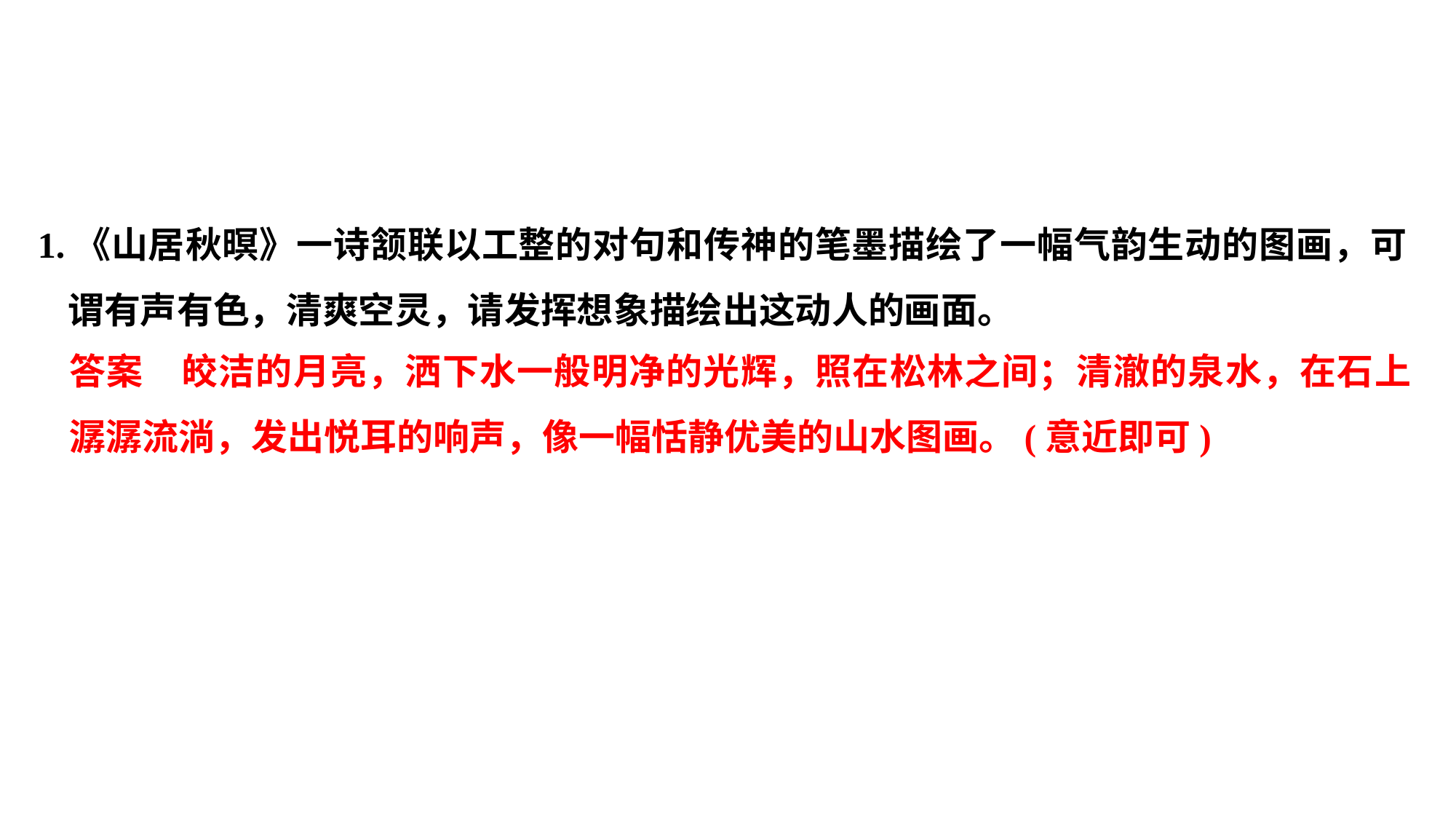

1.《山居秋暝》一诗颔联以工整的对句和传神的笔墨描绘了一幅气韵生动的图画，可谓有声有色，清爽空灵，请发挥想象描绘出这动人的画面。
答案　皎洁的月亮，洒下水一般明净的光辉，照在松林之间；清澈的泉水，在石上潺潺流淌，发出悦耳的响声，像一幅恬静优美的山水图画。(意近即可)